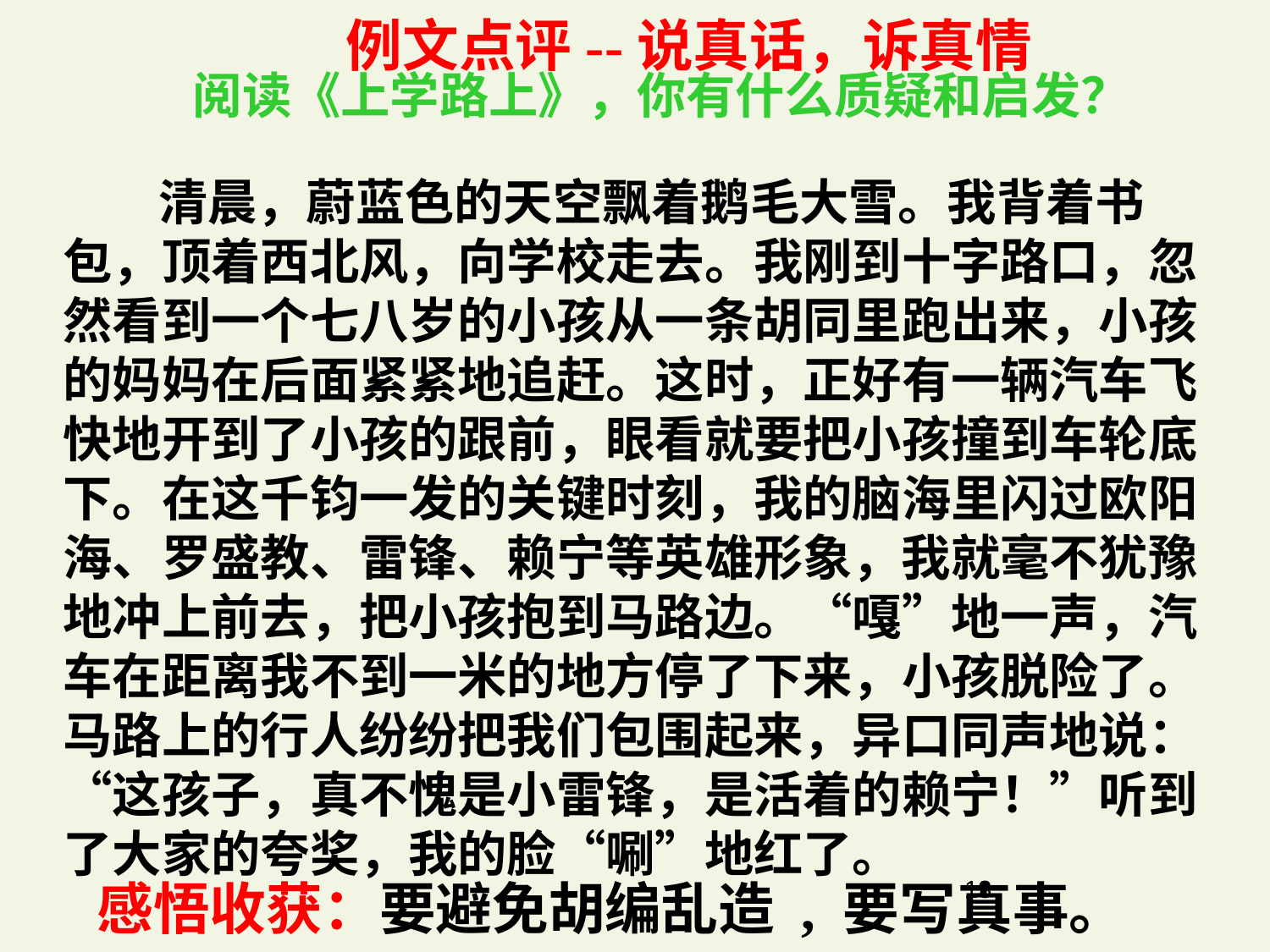

例文点评--说真话，诉真情
阅读《上学路上》，你有什么质疑和启发？
 清晨，蔚蓝色的天空飘着鹅毛大雪。我背着书包，顶着西北风，向学校走去。我刚到十字路口，忽然看到一个七八岁的小孩从一条胡同里跑出来，小孩的妈妈在后面紧紧地追赶。这时，正好有一辆汽车飞快地开到了小孩的跟前，眼看就要把小孩撞到车轮底下。在这千钧一发的关键时刻，我的脑海里闪过欧阳海、罗盛教、雷锋、赖宁等英雄形象，我就毫不犹豫地冲上前去，把小孩抱到马路边。“嘎”地一声，汽车在距离我不到一米的地方停了下来，小孩脱险了。 马路上的行人纷纷把我们包围起来，异口同声地说：“这孩子，真不愧是小雷锋，是活着的赖宁！”听到了大家的夸奖，我的脸“唰”地红了。

13
感悟收获：要避免胡编乱造 , 要写真事。